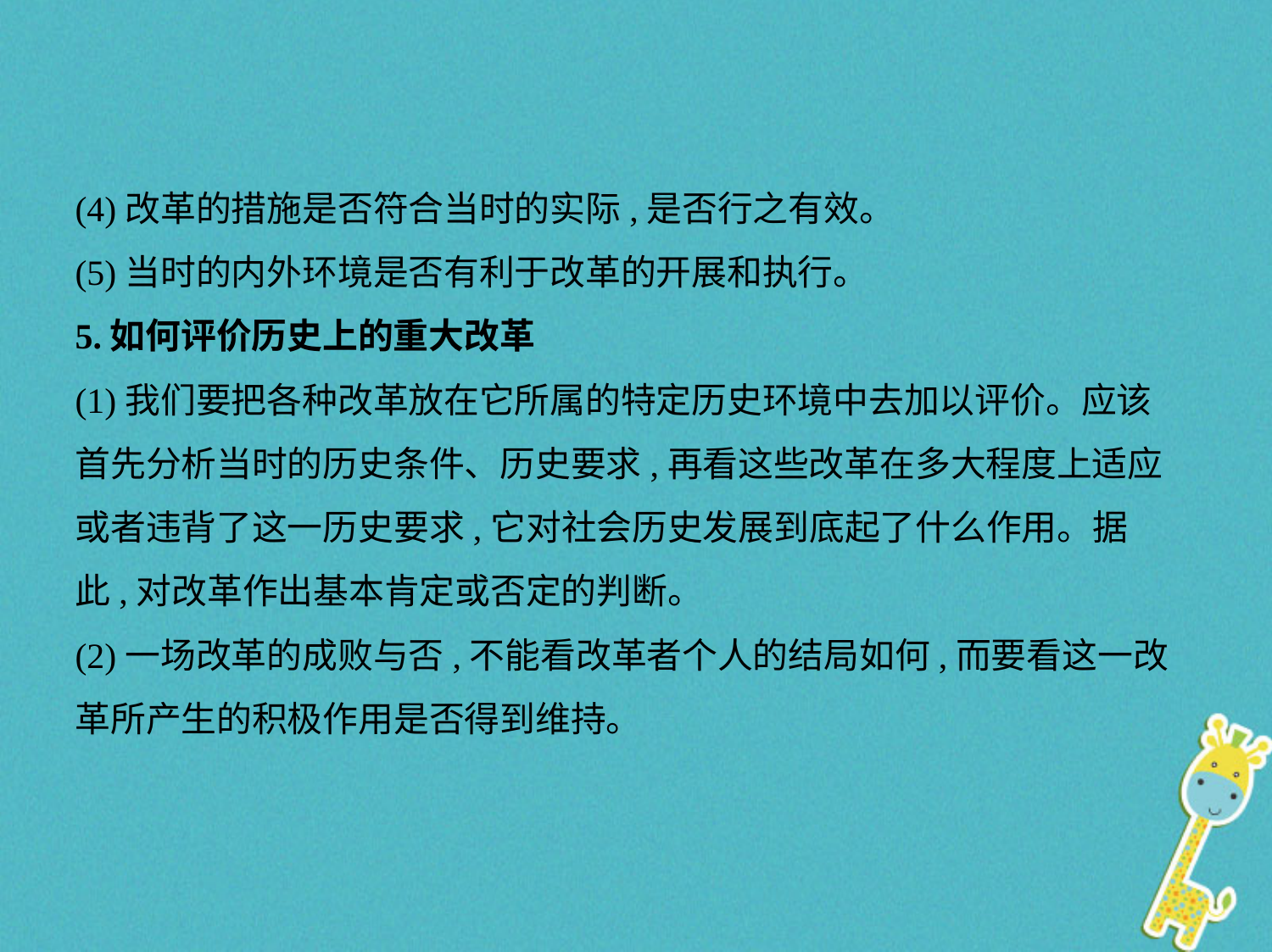

(4)改革的措施是否符合当时的实际,是否行之有效。
(5)当时的内外环境是否有利于改革的开展和执行。
5.如何评价历史上的重大改革
(1)我们要把各种改革放在它所属的特定历史环境中去加以评价。应该
首先分析当时的历史条件、历史要求,再看这些改革在多大程度上适应
或者违背了这一历史要求,它对社会历史发展到底起了什么作用。据
此,对改革作出基本肯定或否定的判断。
(2)一场改革的成败与否,不能看改革者个人的结局如何,而要看这一改
革所产生的积极作用是否得到维持。